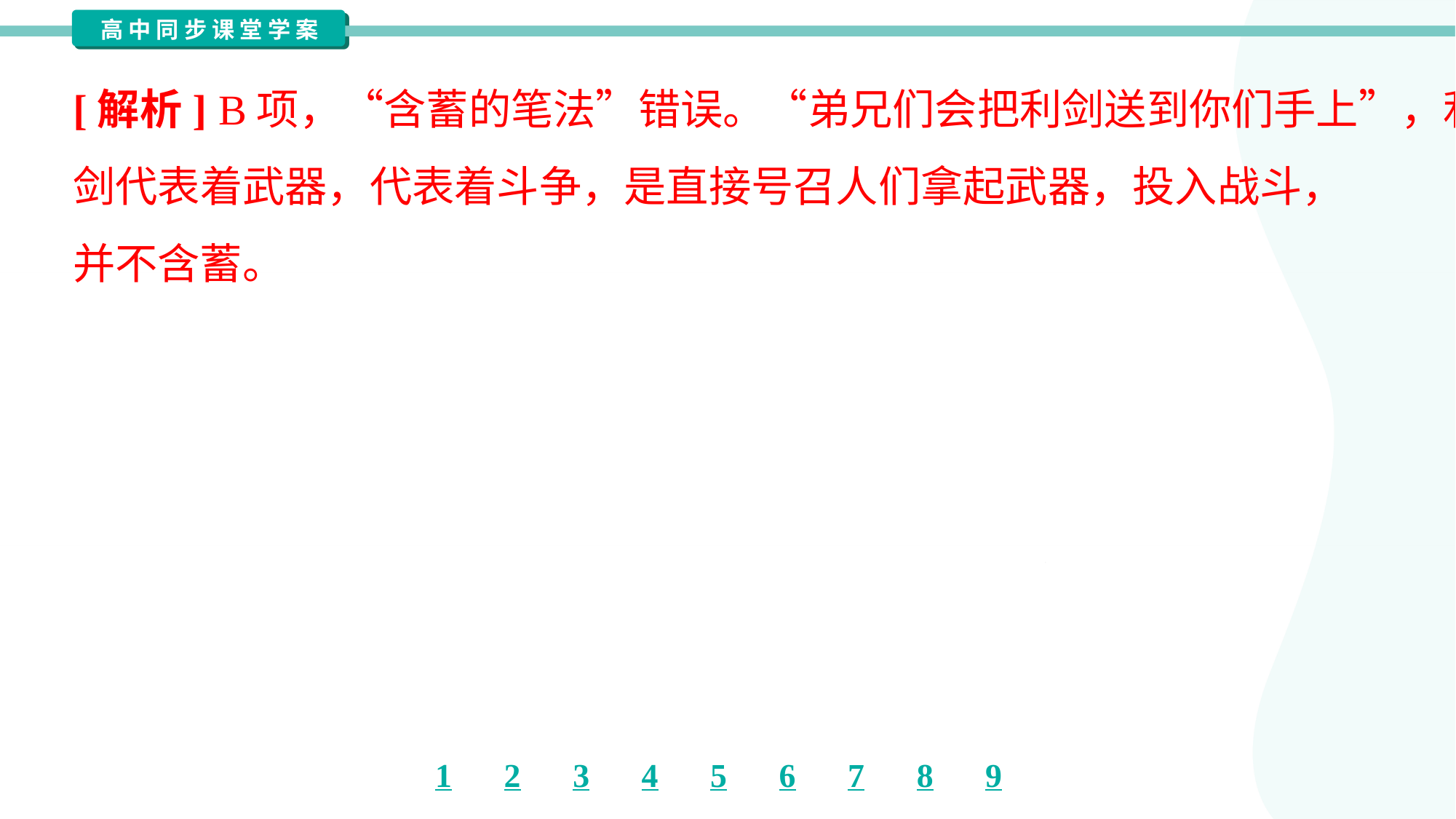

[解析] B项，“含蓄的笔法”错误。“弟兄们会把利剑送到你们手上”，利
剑代表着武器，代表着斗争，是直接号召人们拿起武器，投入战斗，
并不含蓄。